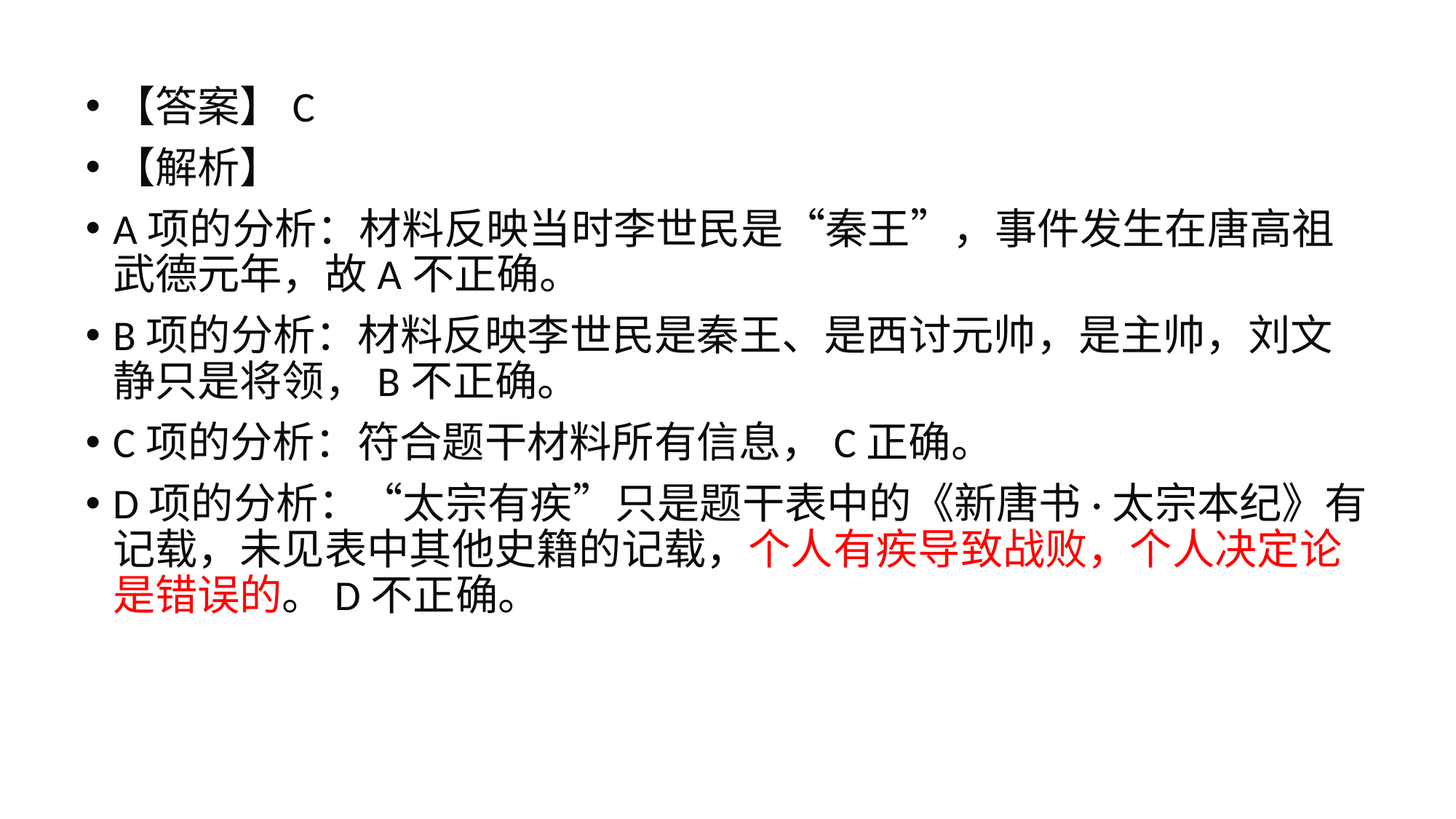

【答案】C
【解析】
A项的分析：材料反映当时李世民是“秦王”，事件发生在唐高祖武德元年，故A不正确。
B项的分析：材料反映李世民是秦王、是西讨元帅，是主帅，刘文静只是将领，B不正确。
C项的分析：符合题干材料所有信息，C正确。
D项的分析：“太宗有疾”只是题干表中的《新唐书·太宗本纪》有记载，未见表中其他史籍的记载，个人有疾导致战败，个人决定论是错误的。D不正确。